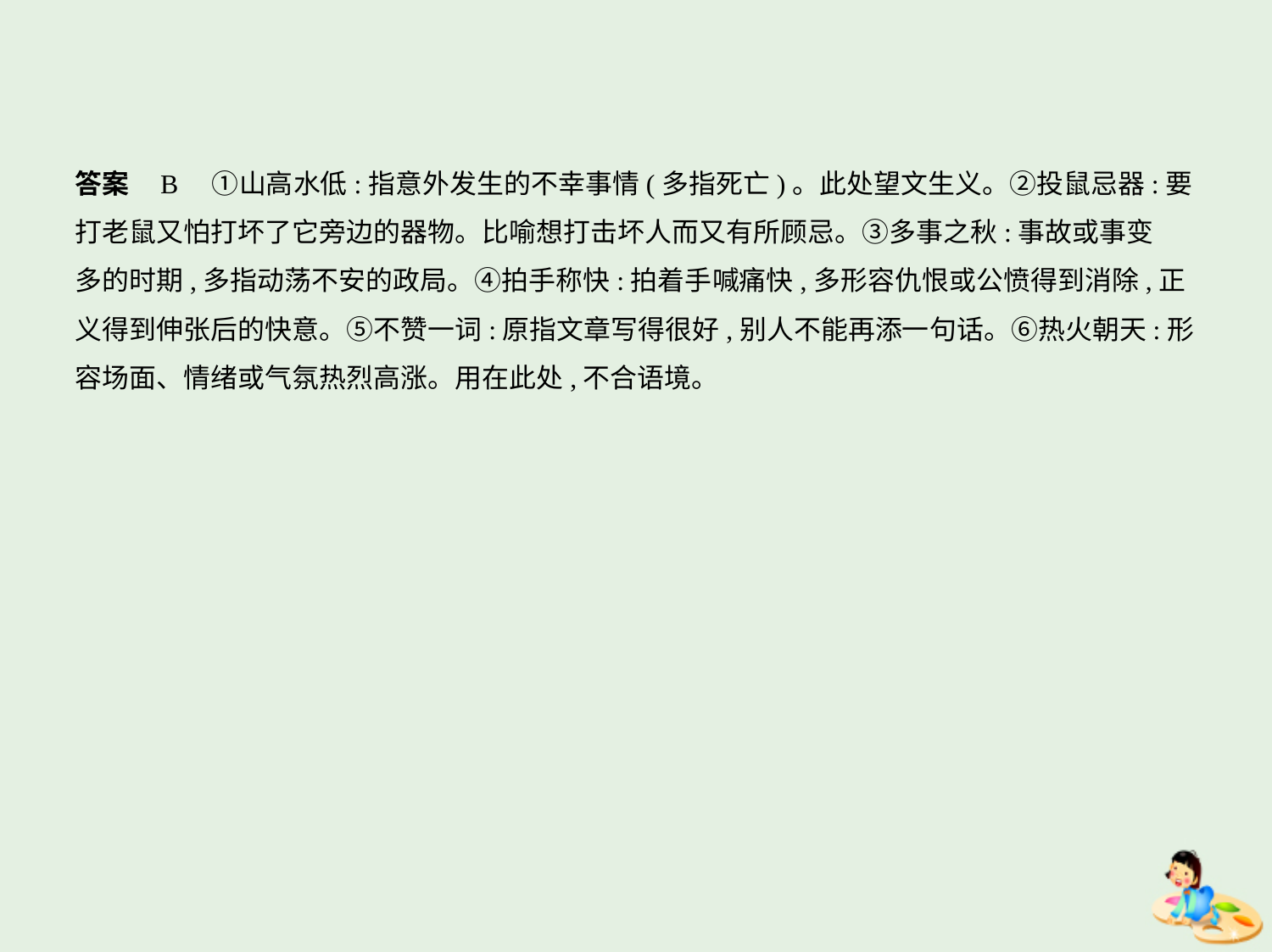

答案    B　①山高水低:指意外发生的不幸事情(多指死亡)。此处望文生义。②投鼠忌器:要
打老鼠又怕打坏了它旁边的器物。比喻想打击坏人而又有所顾忌。③多事之秋:事故或事变
多的时期,多指动荡不安的政局。④拍手称快:拍着手喊痛快,多形容仇恨或公愤得到消除,正
义得到伸张后的快意。⑤不赞一词:原指文章写得很好,别人不能再添一句话。⑥热火朝天:形
容场面、情绪或气氛热烈高涨。用在此处,不合语境。